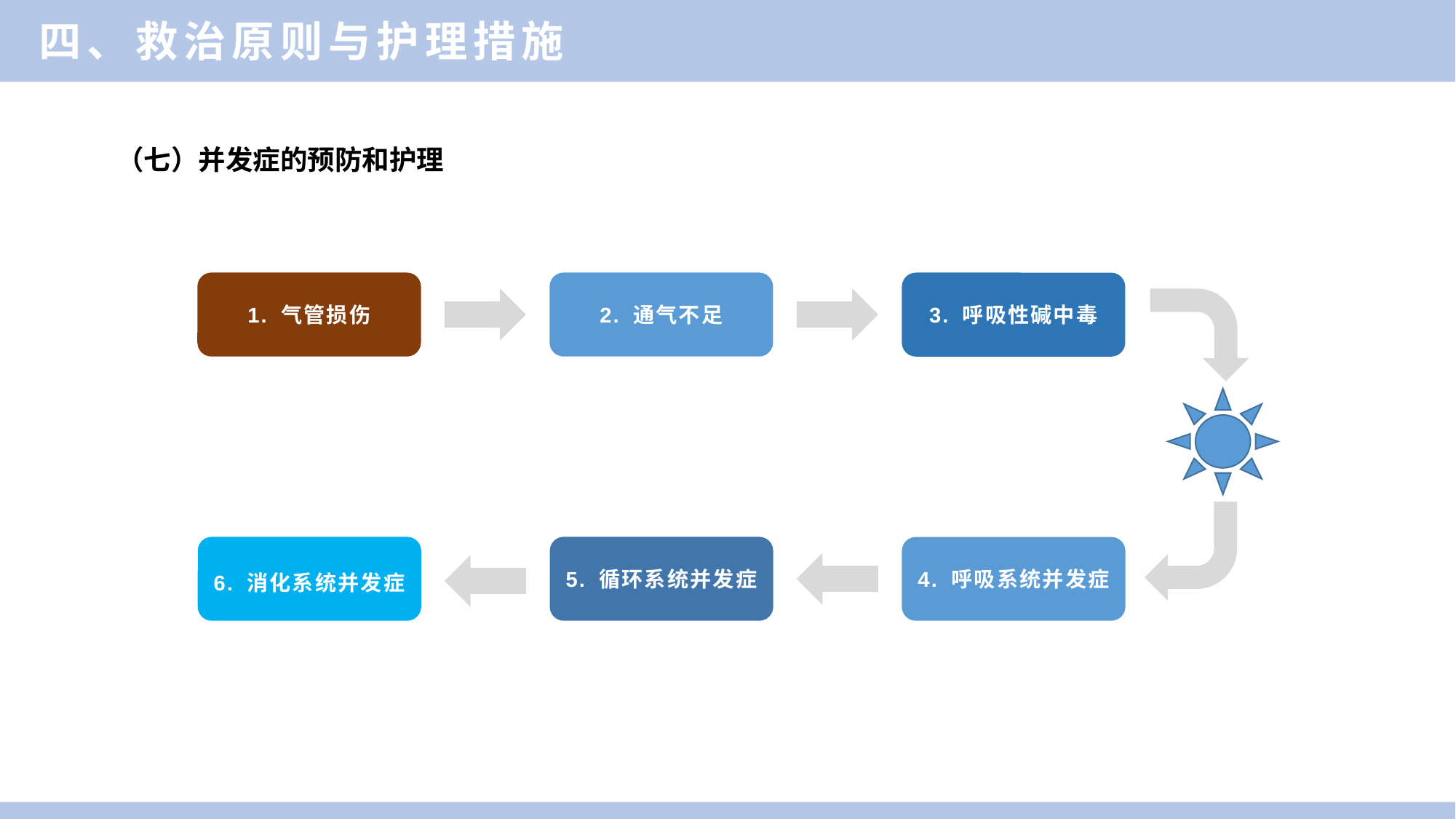

四、救治原则与护理措施
（七）并发症的预防和护理
1. 气管损伤

2. 通气不足

3. 呼吸性碱中毒

6. 消化系统并发症

5. 循环系统并发症

4. 呼吸系统并发症